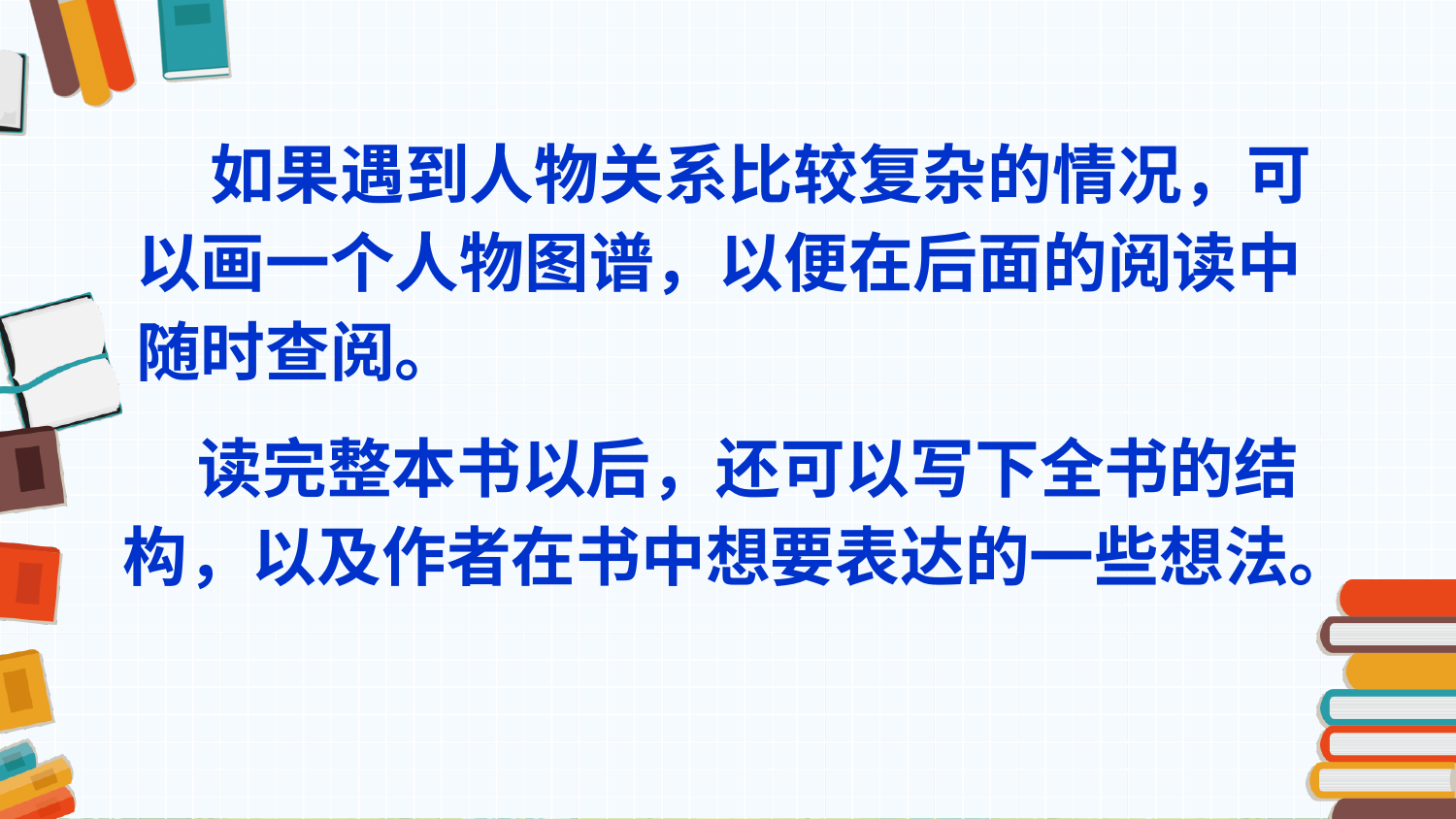

如果遇到人物关系比较复杂的情况，可以画一个人物图谱，以便在后面的阅读中随时查阅。
    读完整本书以后，还可以写下全书的结构，以及作者在书中想要表达的一些想法。